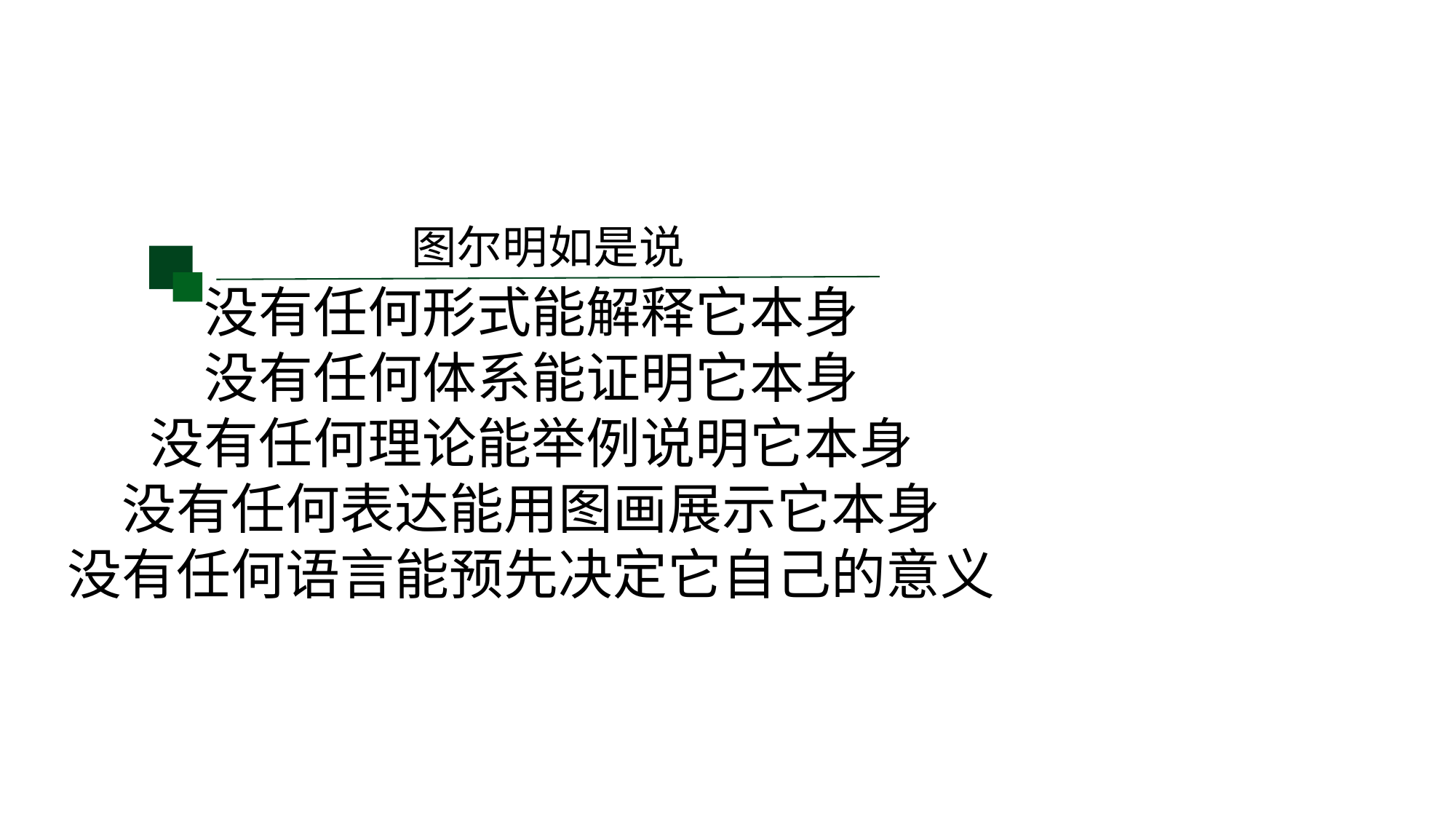

图尔明如是说

没有任何形式能解释它本身
没有任何体系能证明它本身
没有任何理论能举例说明它本身
没有任何表达能用图画展示它本身
没有任何语言能预先决定它自己的意义